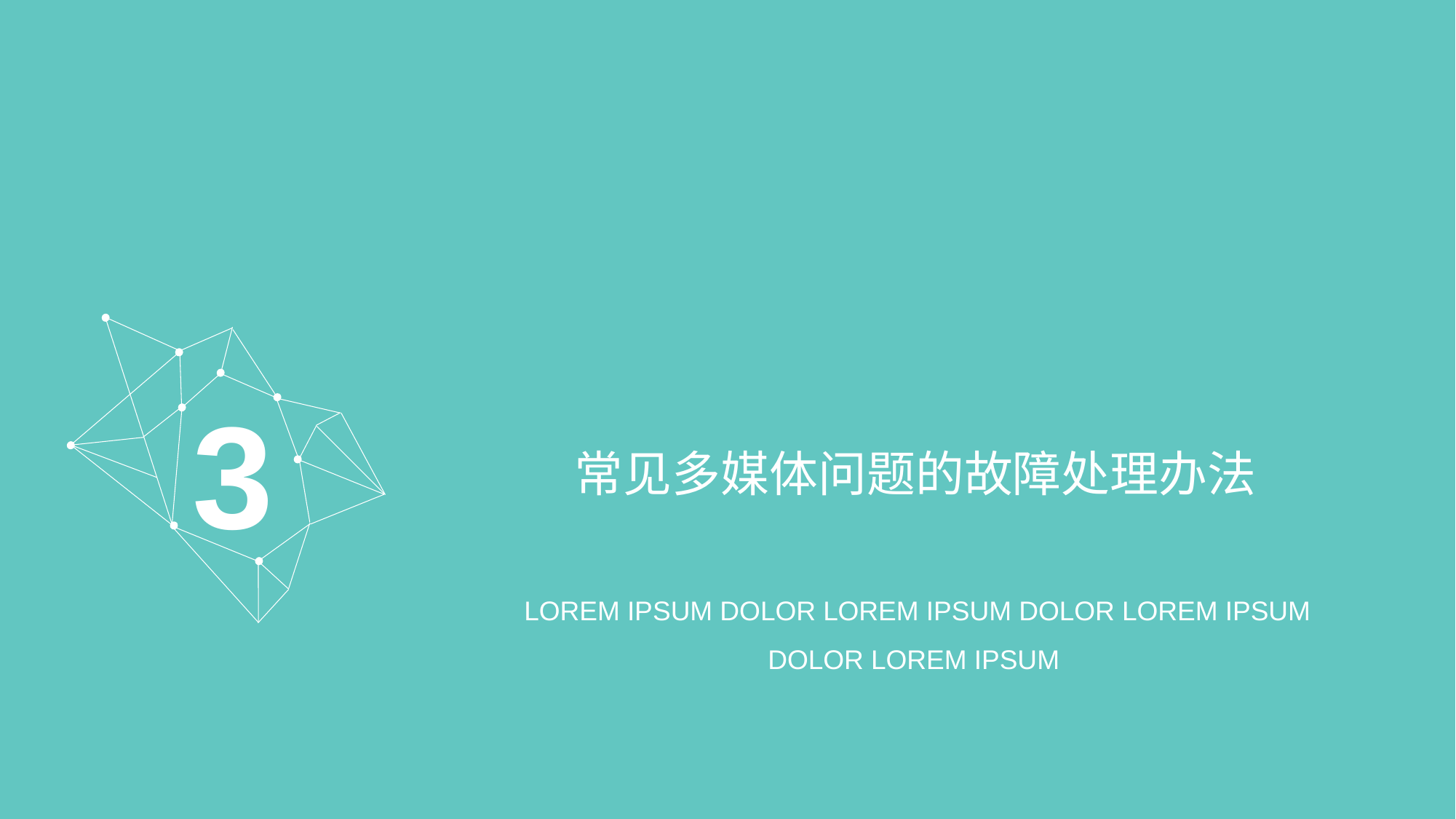

# 常见多媒体问题的故障处理办法
3
LOREM IPSUM DOLOR LOREM IPSUM DOLOR LOREM IPSUM DOLOR LOREM IPSUM